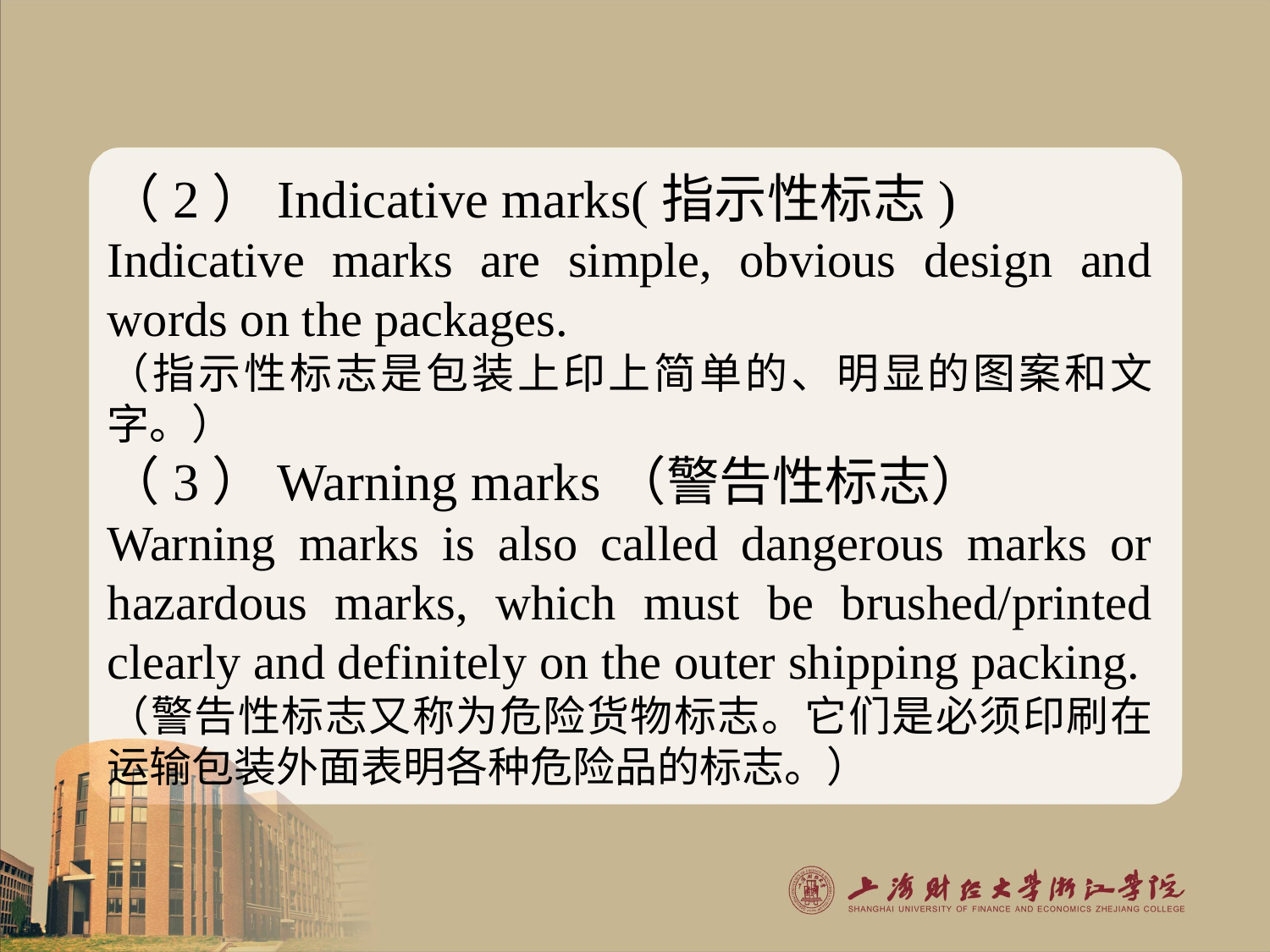

（2）Indicative marks(指示性标志)
Indicative marks are simple, obvious design and words on the packages.
（指示性标志是包装上印上简单的、明显的图案和文字。）
（3）Warning marks（警告性标志）
Warning marks is also called dangerous marks or hazardous marks, which must be brushed/printed clearly and definitely on the outer shipping packing.（警告性标志又称为危险货物标志。它们是必须印刷在运输包装外面表明各种危险品的标志。）